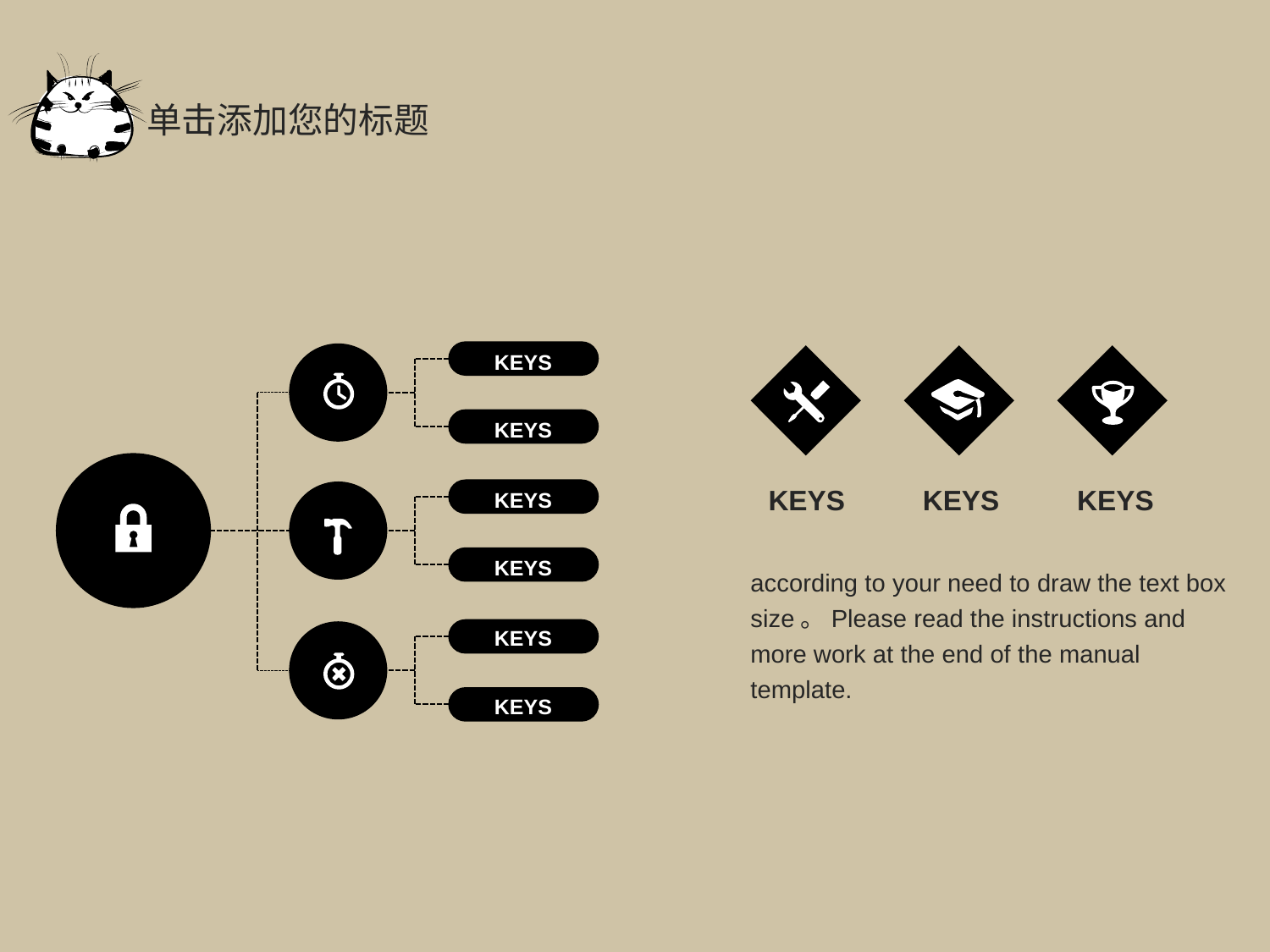

单击添加您的标题

KEYS

KEYS

KEYS

KEYS

KEYS

KEYS

KEYS
KEYS
KEYS
according to your need to draw the text box size。Please read the instructions and more work at the end of the manual template.